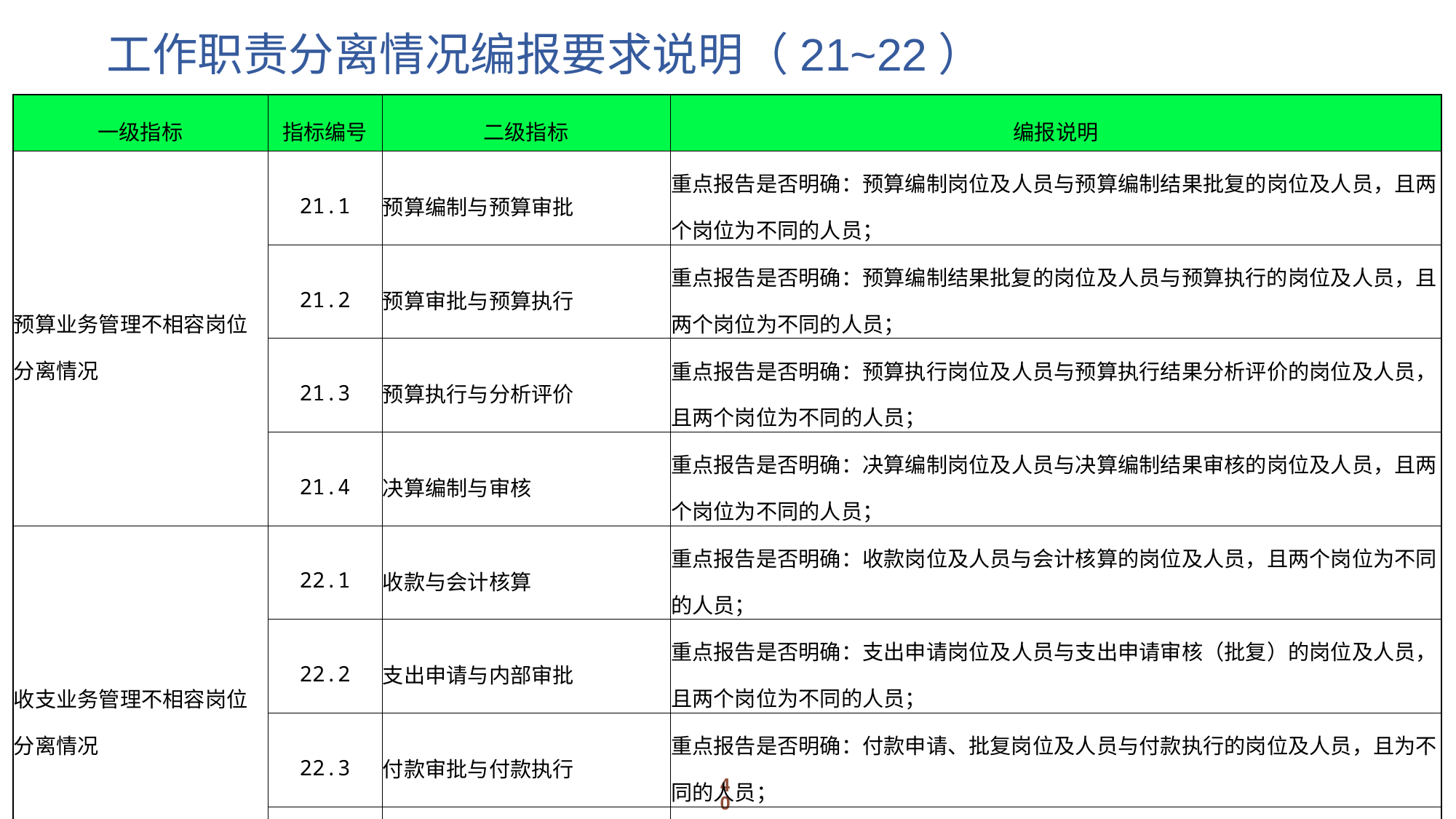

# 工作职责分离情况编报要求说明（21~22）
| 一级指标 | 指标编号 | 二级指标 | 编报说明 |
| --- | --- | --- | --- |
| 预算业务管理不相容岗位分离情况 | 21.1 | 预算编制与预算审批 | 重点报告是否明确：预算编制岗位及人员与预算编制结果批复的岗位及人员，且两个岗位为不同的人员； |
|  | 21.2 | 预算审批与预算执行 | 重点报告是否明确：预算编制结果批复的岗位及人员与预算执行的岗位及人员，且两个岗位为不同的人员； |
|  | 21.3 | 预算执行与分析评价 | 重点报告是否明确：预算执行岗位及人员与预算执行结果分析评价的岗位及人员，且两个岗位为不同的人员； |
|  | 21.4 | 决算编制与审核 | 重点报告是否明确：决算编制岗位及人员与决算编制结果审核的岗位及人员，且两个岗位为不同的人员； |
| 收支业务管理不相容岗位分离情况 | 22.1 | 收款与会计核算 | 重点报告是否明确：收款岗位及人员与会计核算的岗位及人员，且两个岗位为不同的人员； |
|  | 22.2 | 支出申请与内部审批 | 重点报告是否明确：支出申请岗位及人员与支出申请审核（批复）的岗位及人员，且两个岗位为不同的人员； |
|  | 22.3 | 付款审批与付款执行 | 重点报告是否明确：付款申请、批复岗位及人员与付款执行的岗位及人员，且为不同的人员； |
|  | 22.4 | 业务经办与会计核算 | 重点报告是否明确：收款、付款岗位及人员与会计核算的岗位及人员，且为不同的人员； |
40